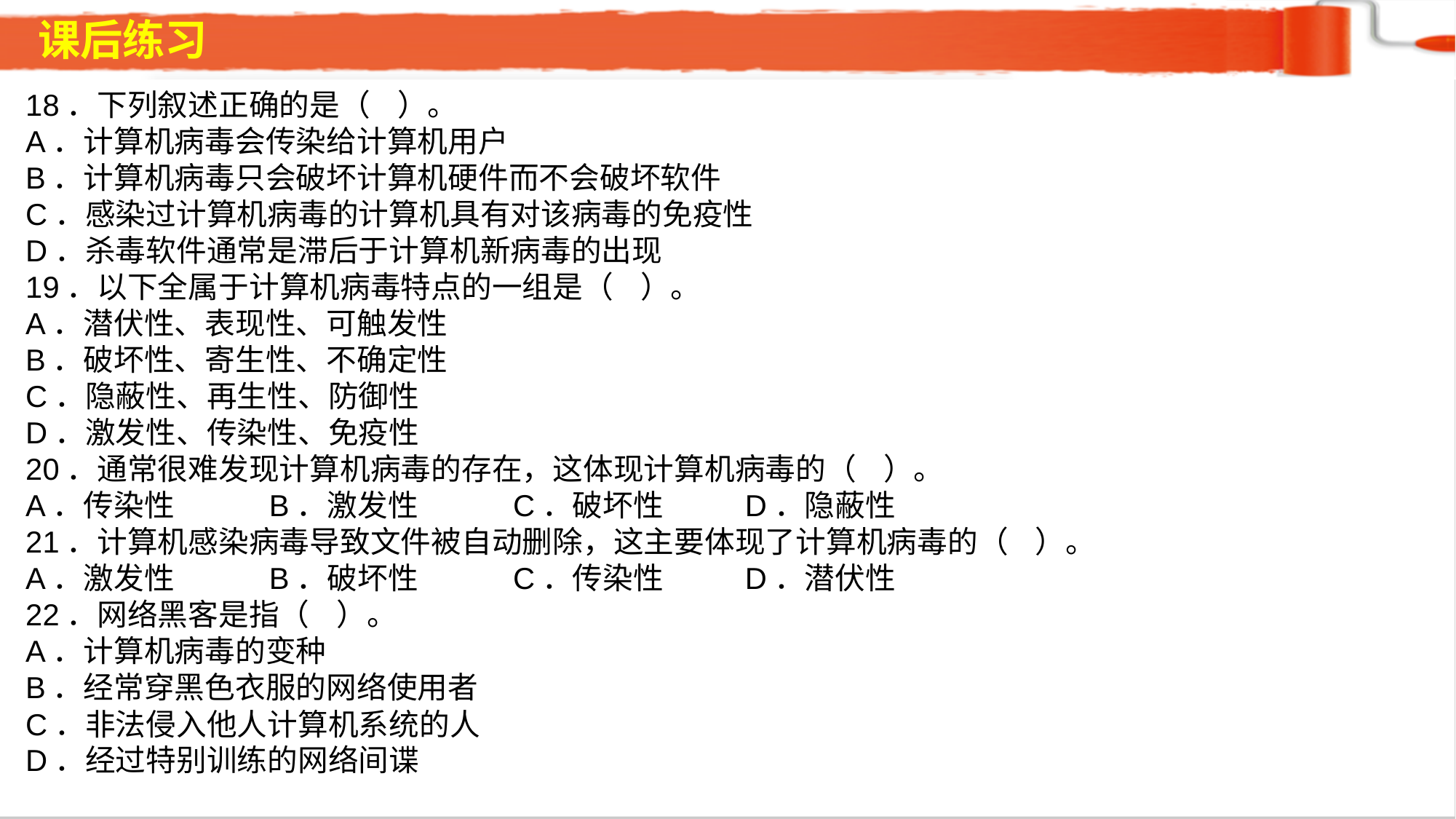

课后练习
18．下列叙述正确的是（    ）。A．计算机病毒会传染给计算机用户B．计算机病毒只会破坏计算机硬件而不会破坏软件 C．感染过计算机病毒的计算机具有对该病毒的免疫性 D．杀毒软件通常是滞后于计算机新病毒的出现19．以下全属于计算机病毒特点的一组是（    ）。A．潜伏性、表现性、可触发性
B．破坏性、寄生性、不确定性 C．隐蔽性、再生性、防御性
D．激发性、传染性、免疫性
20．通常很难发现计算机病毒的存在，这体现计算机病毒的（    ）。
A．传染性             B．激发性             C．破坏性           D．隐蔽性
21．计算机感染病毒导致文件被自动删除，这主要体现了计算机病毒的（    ）。
A．激发性             B．破坏性             C．传染性           D．潜伏性
22．网络黑客是指（    ）。
A．计算机病毒的变种
B．经常穿黑色衣服的网络使用者
C．非法侵入他人计算机系统的人
D．经过特别训练的网络间谍